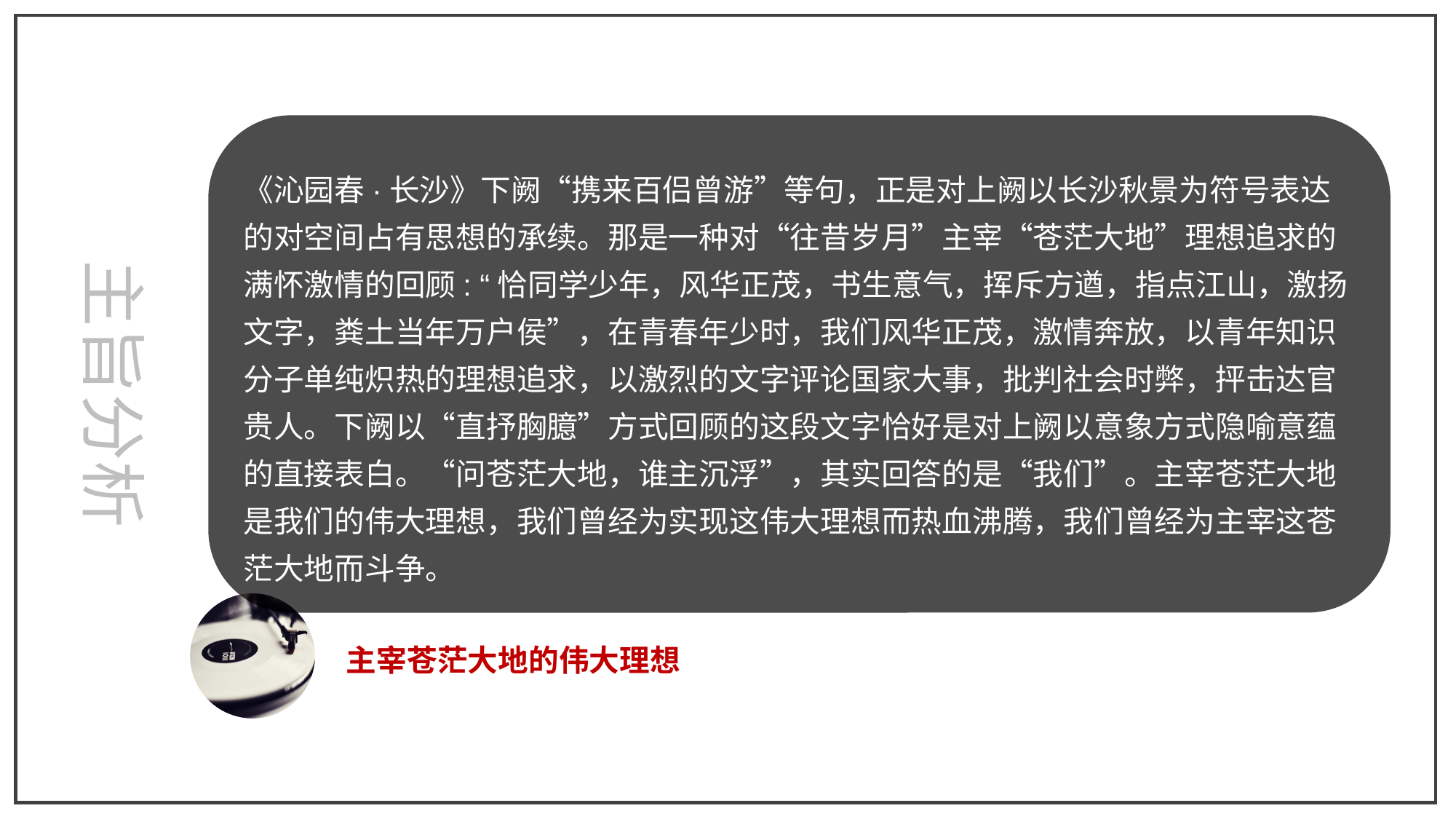

主旨分析

《沁园春·长沙》下阙“携来百侣曾游”等句，正是对上阙以长沙秋景为符号表达的对空间占有思想的承续。那是一种对“往昔岁月”主宰“苍茫大地”理想追求的满怀激情的回顾: “恰同学少年，风华正茂，书生意气，挥斥方遒，指点江山，激扬文字，粪土当年万户侯”，在青春年少时，我们风华正茂，激情奔放，以青年知识分子单纯炽热的理想追求，以激烈的文字评论国家大事，批判社会时弊，抨击达官贵人。下阙以“直抒胸臆”方式回顾的这段文字恰好是对上阙以意象方式隐喻意蕴的直接表白。“问苍茫大地，谁主沉浮”，其实回答的是“我们”。主宰苍茫大地是我们的伟大理想，我们曾经为实现这伟大理想而热血沸腾，我们曾经为主宰这苍茫大地而斗争。

主宰苍茫大地的伟大理想